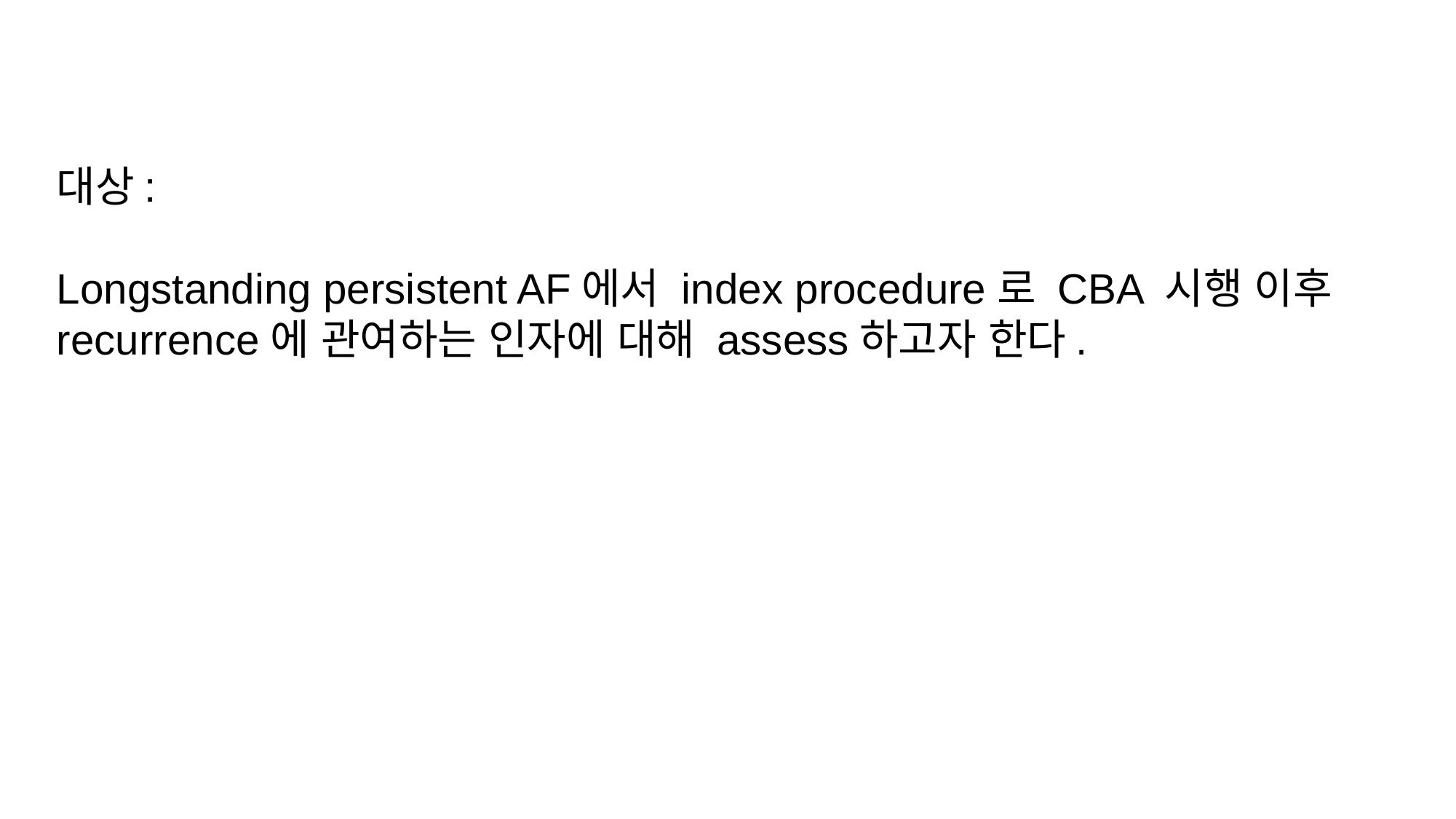

대상:

Longstanding persistent AF에서 index procedure로 CBA 시행 이후 recurrence에 관여하는 인자에 대해 assess하고자 한다.